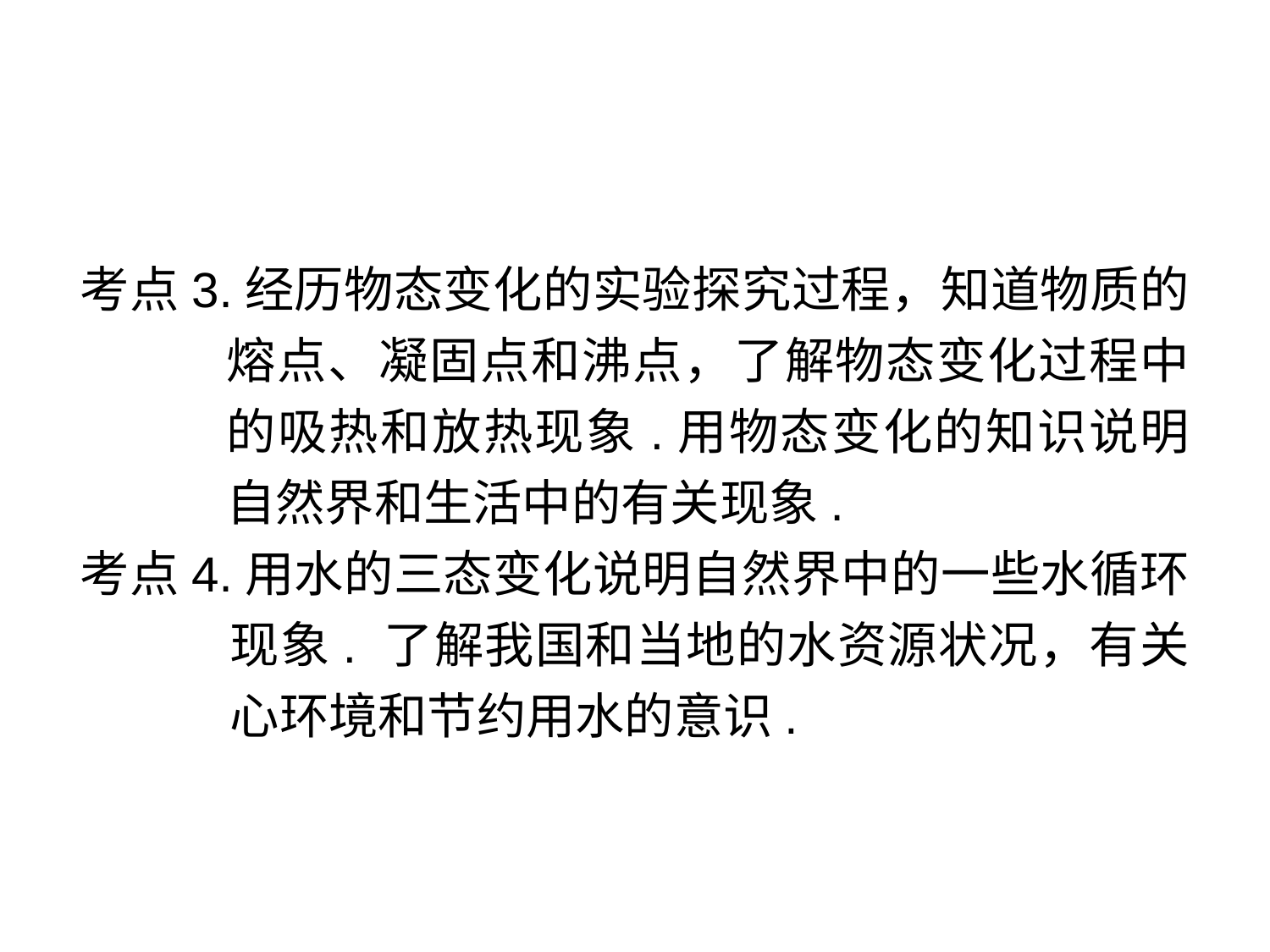

考点3.经历物态变化的实验探究过程，知道物质的熔点、凝固点和沸点，了解物态变化过程中的吸热和放热现象.用物态变化的知识说明自然界和生活中的有关现象.
考点4.用水的三态变化说明自然界中的一些水循环现象. 了解我国和当地的水资源状况，有关心环境和节约用水的意识.